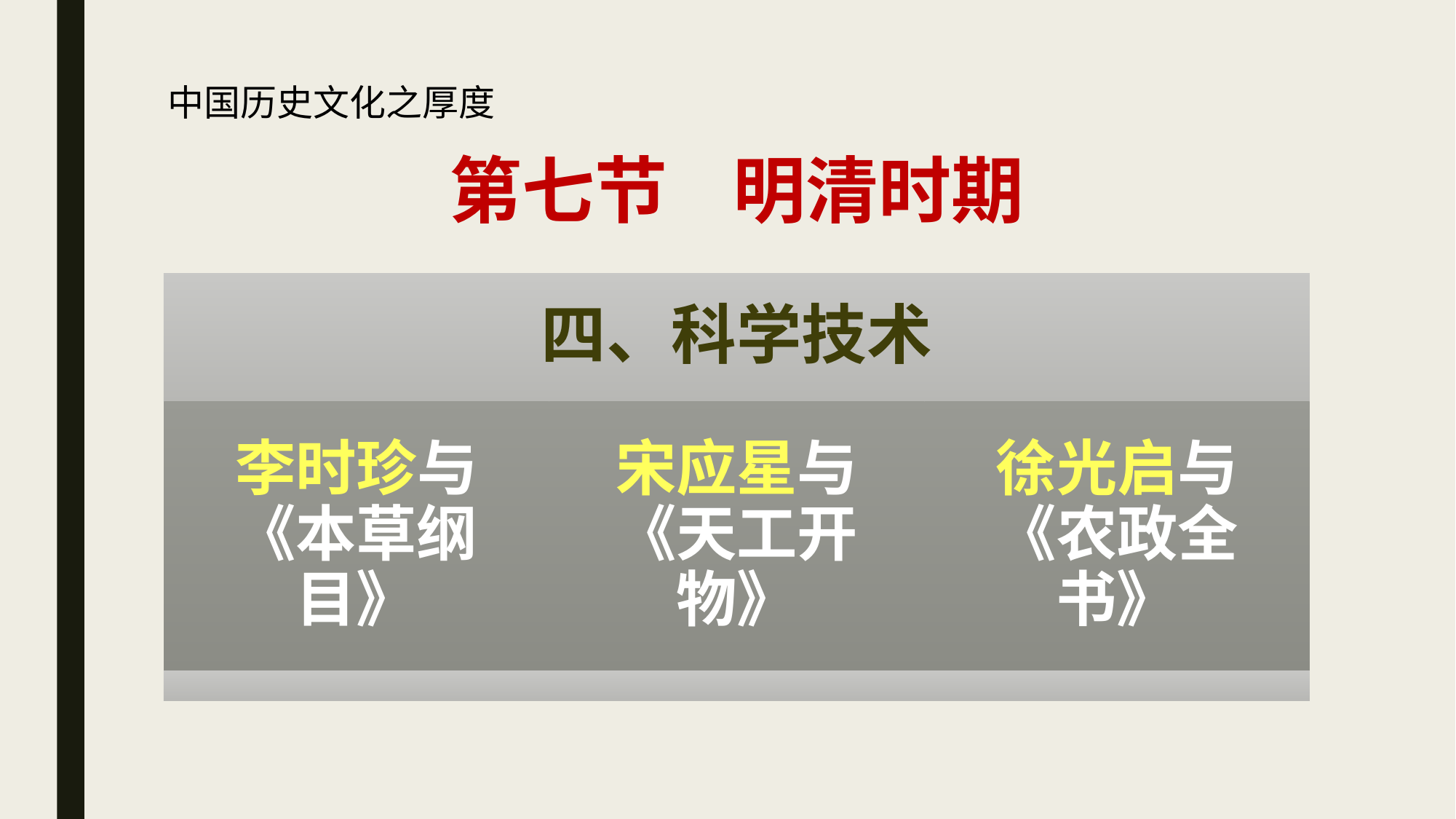

中国历史文化之厚度
# 第七节    明清时期
四、科学技术
李时珍与《本草纲目》
宋应星与《天工开物》
徐光启与《农政全书》